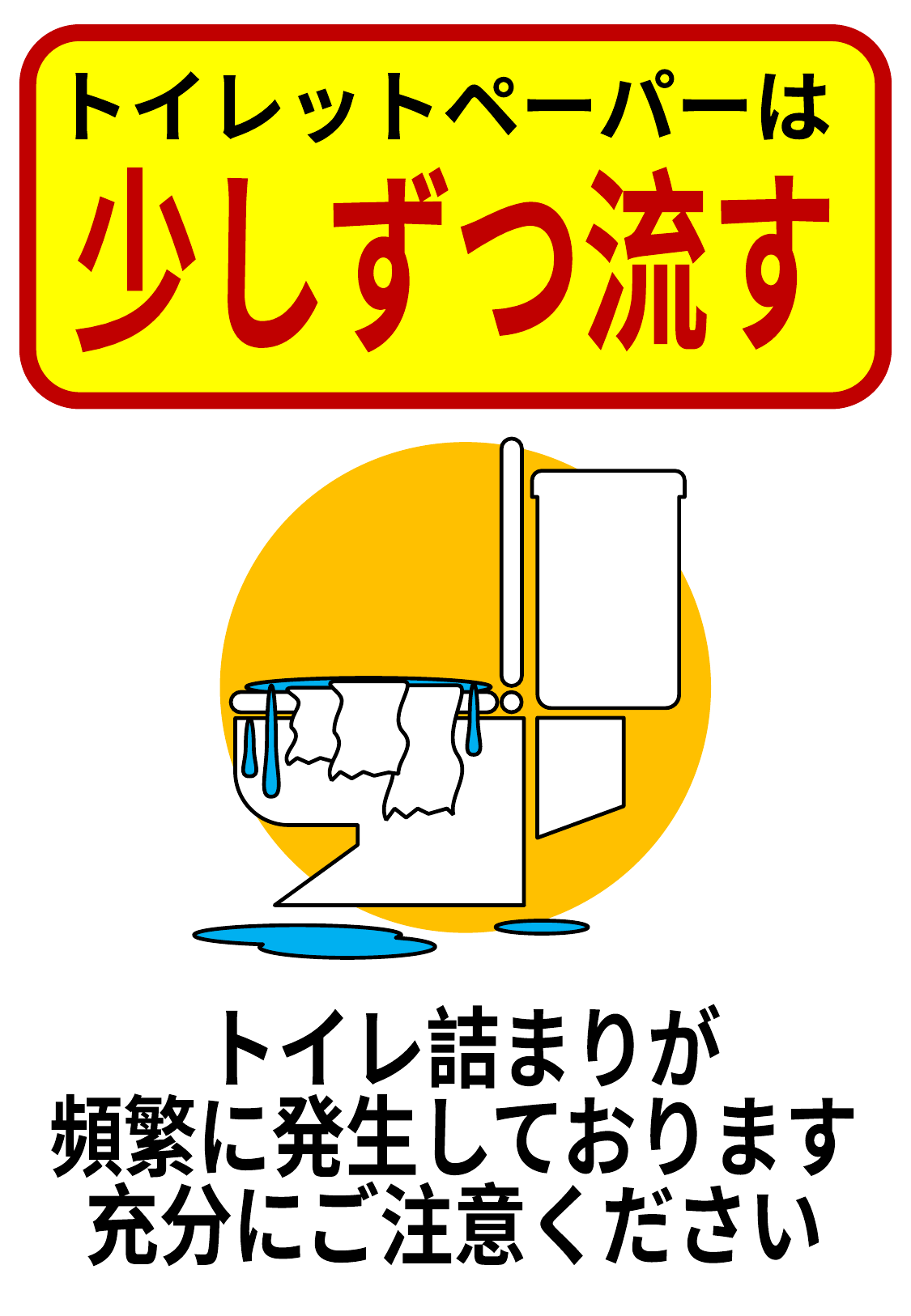

トイレットペーパーは
少しずつ流す

トイレ詰まりが
頻繁に発生しております
充分にご注意ください